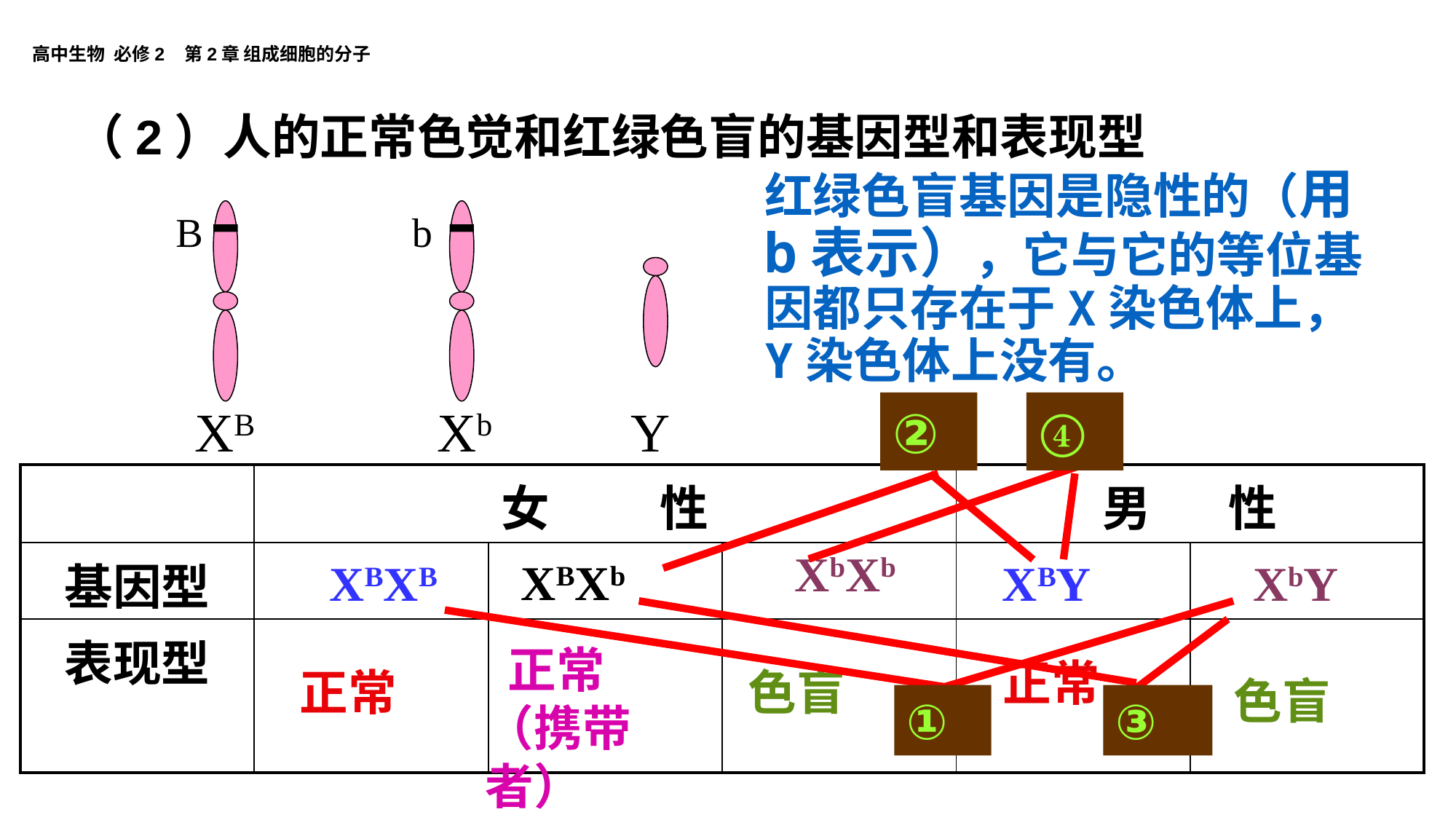

（2）人的正常色觉和红绿色盲的基因型和表现型
红绿色盲基因是隐性的（用b表示），它与它的等位基因都只存在于X染色体上，Y染色体上没有。
B

b

XB
Xb
Y
②
④

|  | 女 性 |  |  | 男 性 |  |
| --- | --- | --- | --- | --- | --- |
| 基因型 |  |  |  |  |  |
| 表现型 |  |  |  |  |  |

XbXb
XBXb
XBXB
XBY
XbY

 正常（携带者）
正常
正常
色盲
色盲
①
③